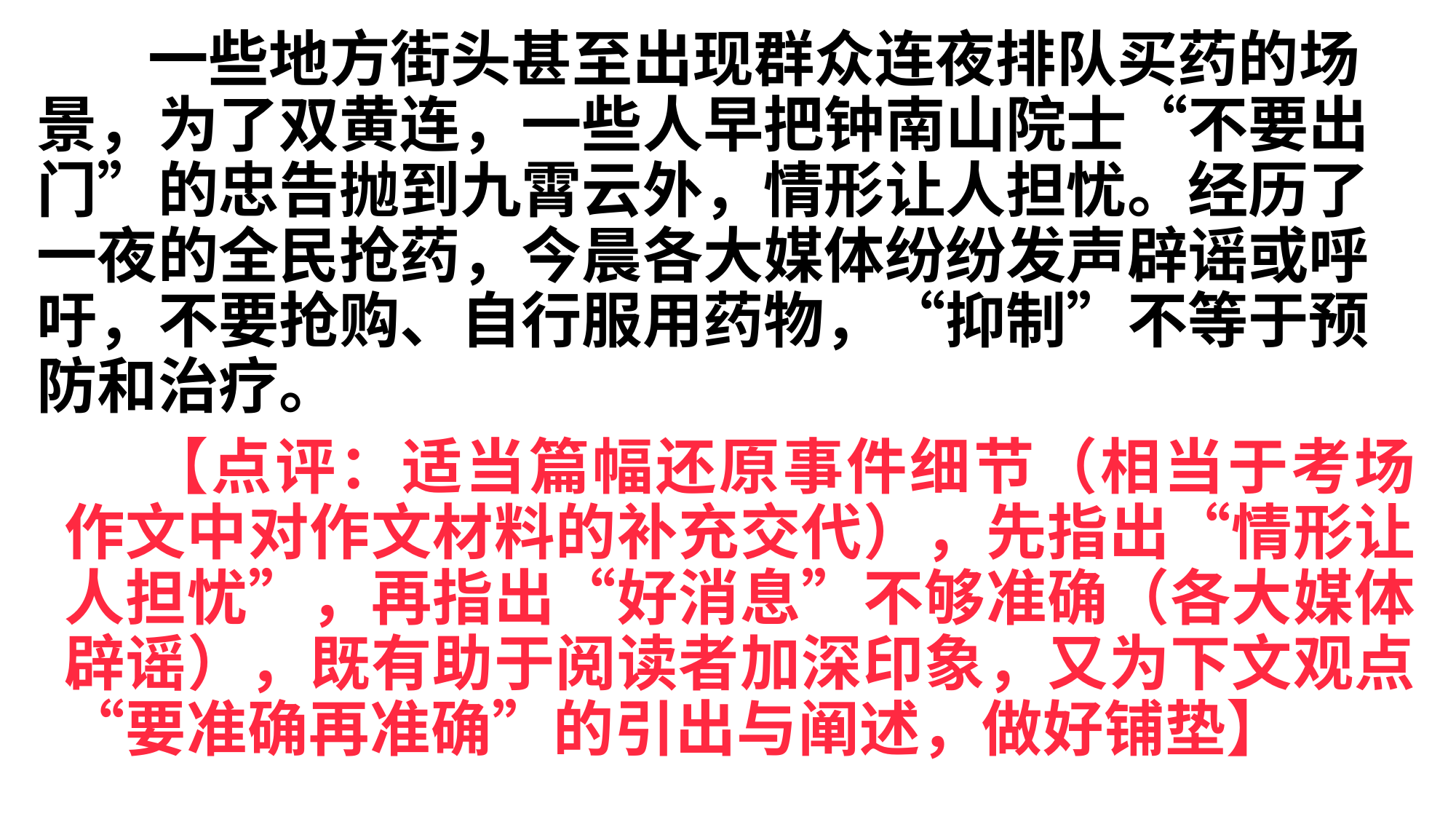

一些地方街头甚至出现群众连夜排队买药的场景，为了双黄连，一些人早把钟南山院士“不要出门”的忠告抛到九霄云外，情形让人担忧。经历了一夜的全民抢药，今晨各大媒体纷纷发声辟谣或呼吁，不要抢购、自行服用药物，“抑制”不等于预防和治疗。
    【点评：适当篇幅还原事件细节（相当于考场作文中对作文材料的补充交代），先指出“情形让人担忧”，再指出“好消息”不够准确（各大媒体辟谣），既有助于阅读者加深印象，又为下文观点“要准确再准确”的引出与阐述，做好铺垫】